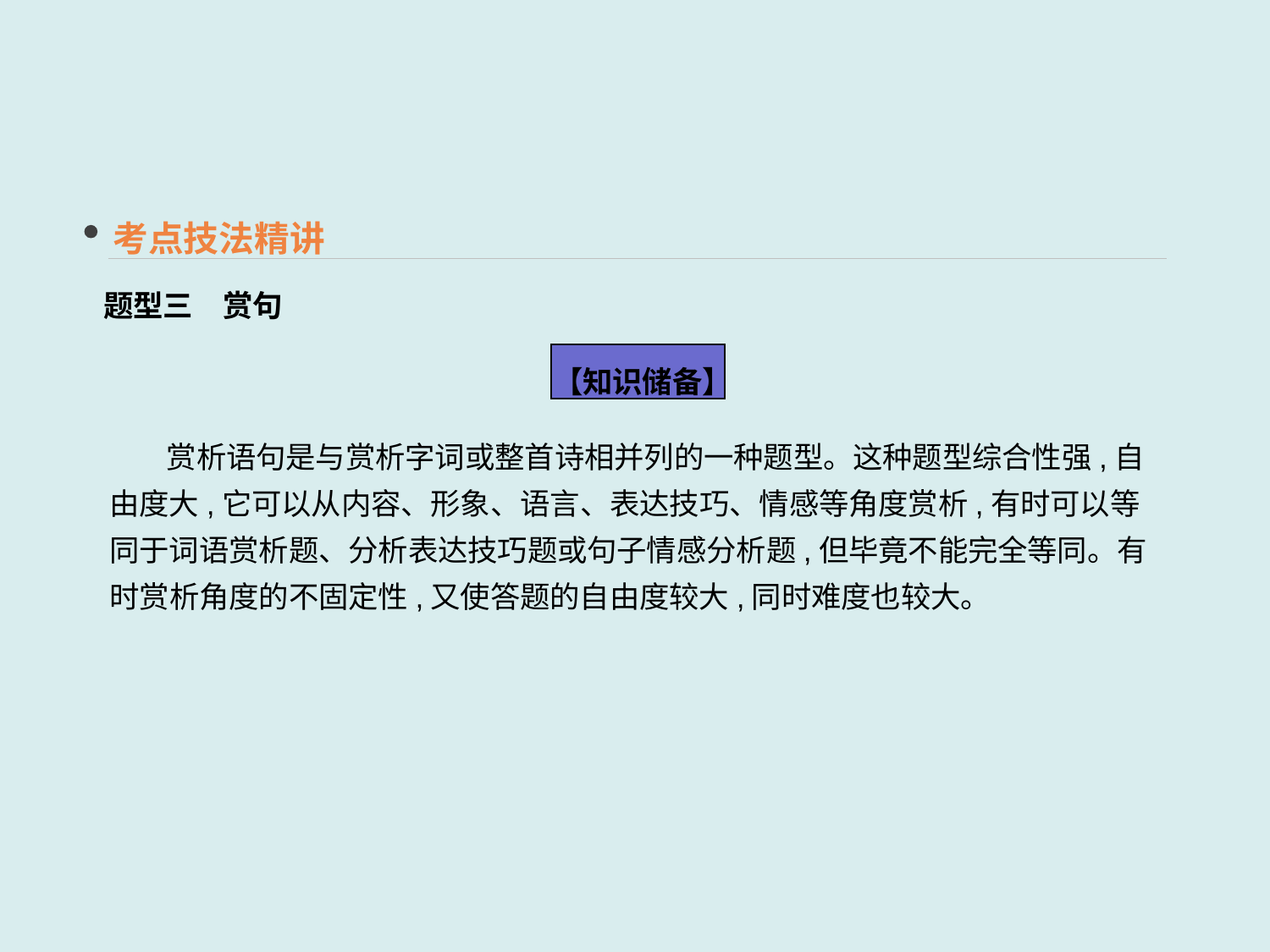

考点技法精讲

题型三　赏句

【知识储备】

　    赏析语句是与赏析字词或整首诗相并列的一种题型。这种题型综合性强,自由度大,它可以从内容、形象、语言、表达技巧、情感等角度赏析,有时可以等同于词语赏析题、分析表达技巧题或句子情感分析题,但毕竟不能完全等同。有时赏析角度的不固定性,又使答题的自由度较大,同时难度也较大。